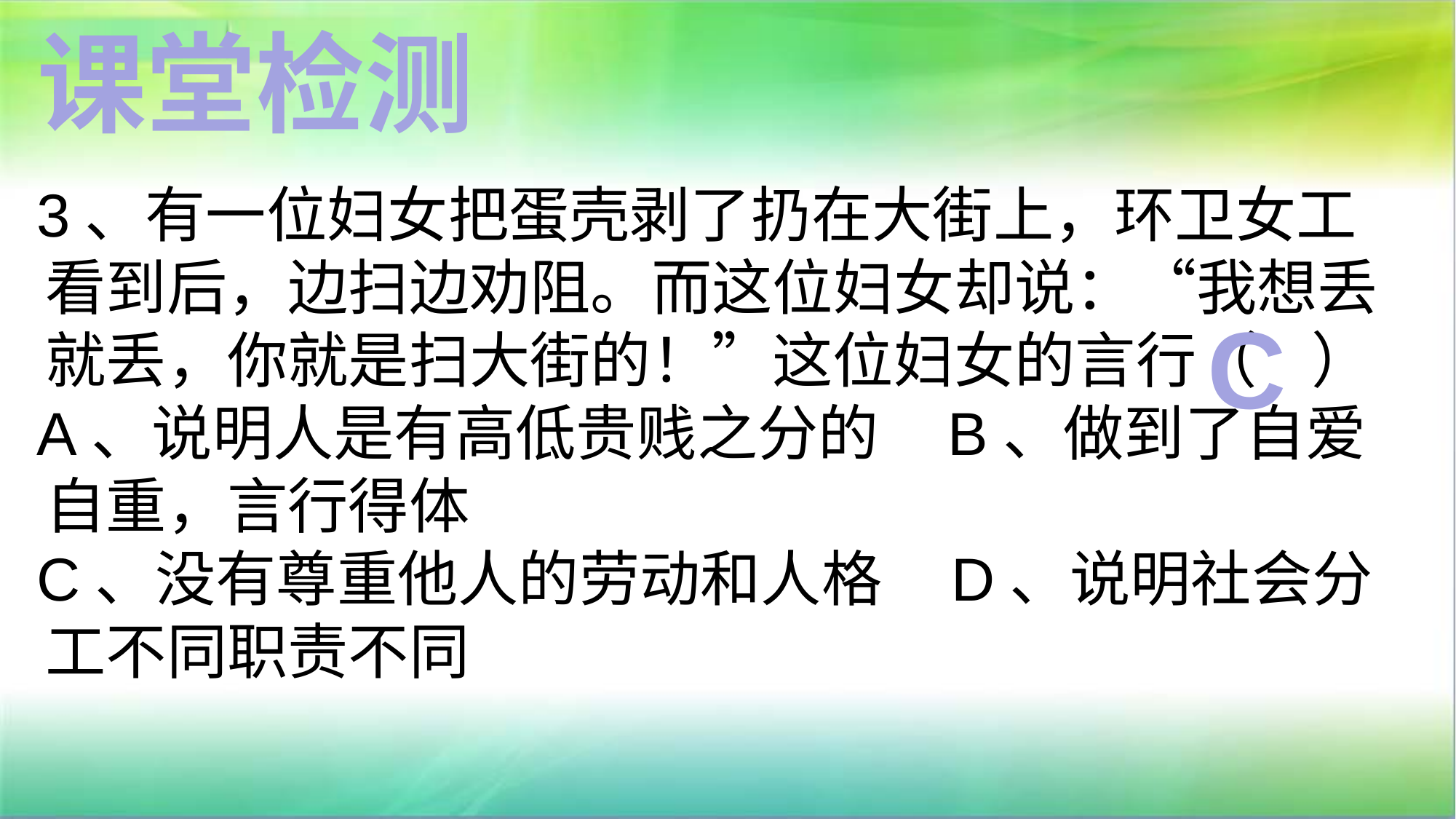

课堂检测
3、有一位妇女把蛋壳剥了扔在大街上，环卫女工看到后，边扫边劝阻。而这位妇女却说：“我想丢就丢，你就是扫大街的！”这位妇女的言行（    ）
A、说明人是有高低贵贱之分的    B、做到了自爱自重，言行得体
C、没有尊重他人的劳动和人格    D、说明社会分工不同职责不同
C